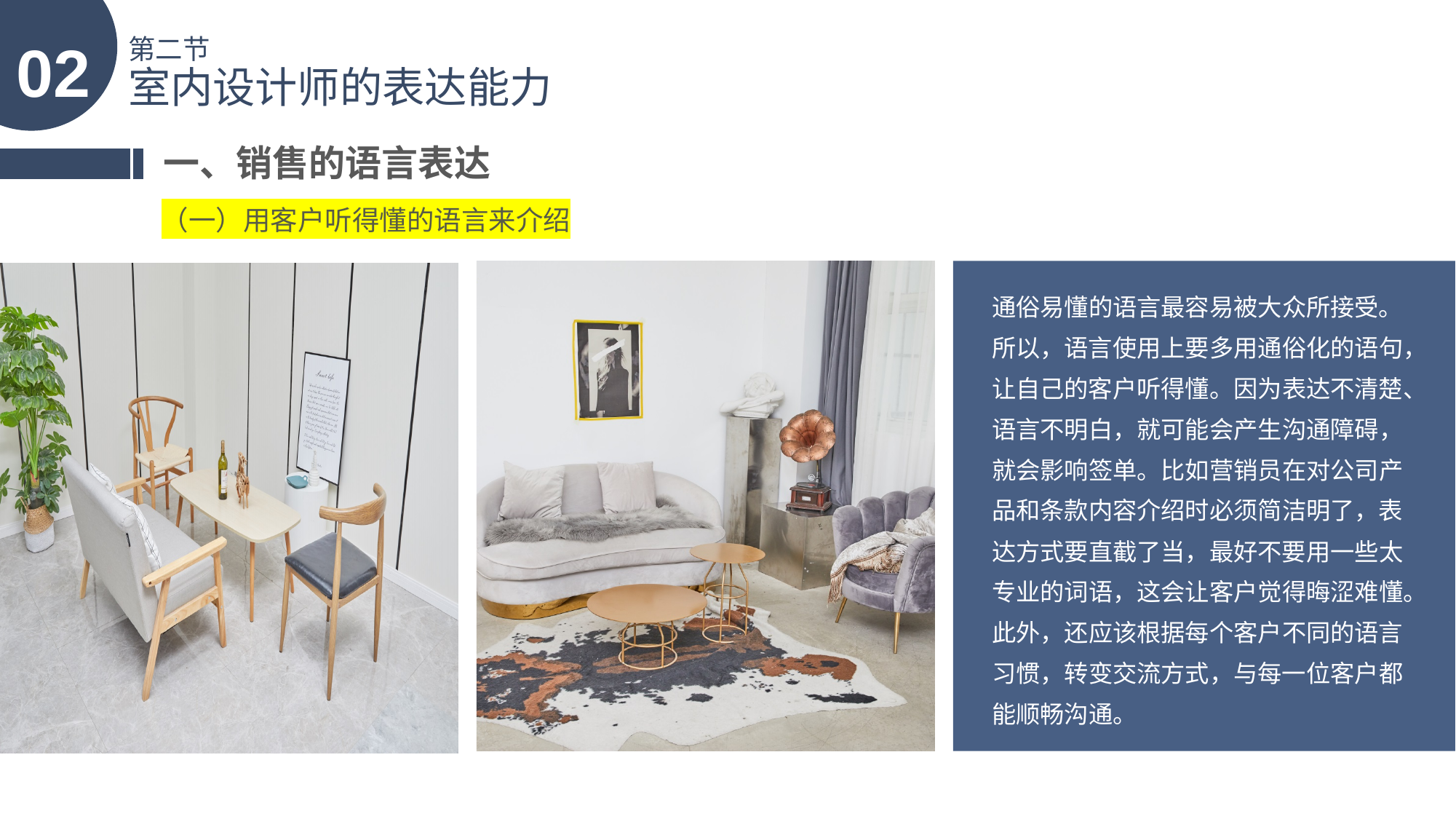

02
第二节
室内设计师的表达能力
一、销售的语言表达
（一）用客户听得懂的语言来介绍

通俗易懂的语言最容易被大众所接受。所以，语言使用上要多用通俗化的语句，让自己的客户听得懂。因为表达不清楚、语言不明白，就可能会产生沟通障碍，就会影响签单。比如营销员在对公司产品和条款内容介绍时必须简洁明了，表达方式要直截了当，最好不要用一些太专业的词语，这会让客户觉得晦涩难懂。此外，还应该根据每个客户不同的语言习惯，转变交流方式，与每一位客户都能顺畅沟通。